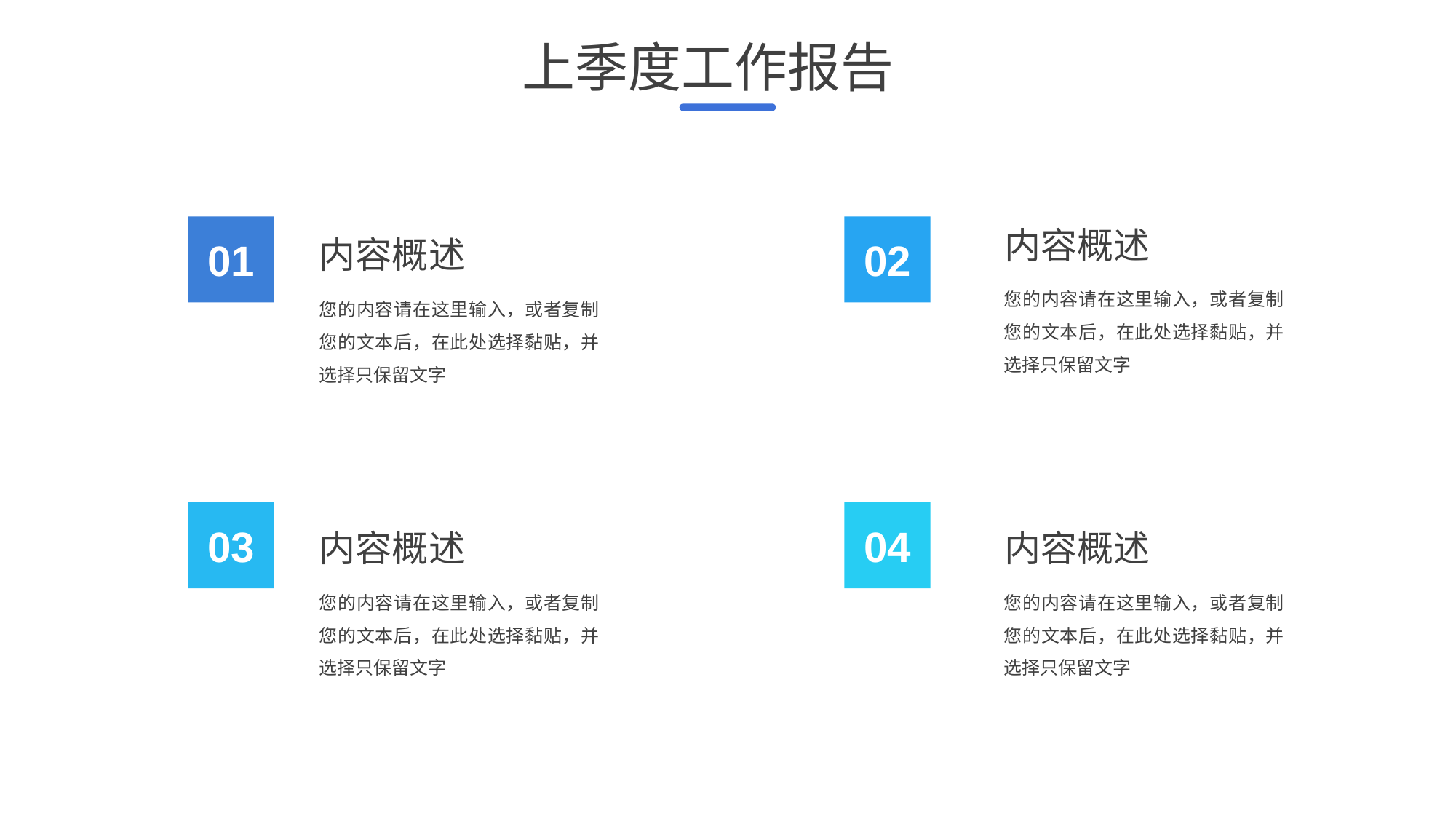

上季度工作报告

01
02
内容概述
内容概述
您的内容请在这里输入，或者复制您的文本后，在此处选择黏贴，并选择只保留文字
您的内容请在这里输入，或者复制您的文本后，在此处选择黏贴，并选择只保留文字
03
04
内容概述
内容概述
您的内容请在这里输入，或者复制您的文本后，在此处选择黏贴，并选择只保留文字
您的内容请在这里输入，或者复制您的文本后，在此处选择黏贴，并选择只保留文字